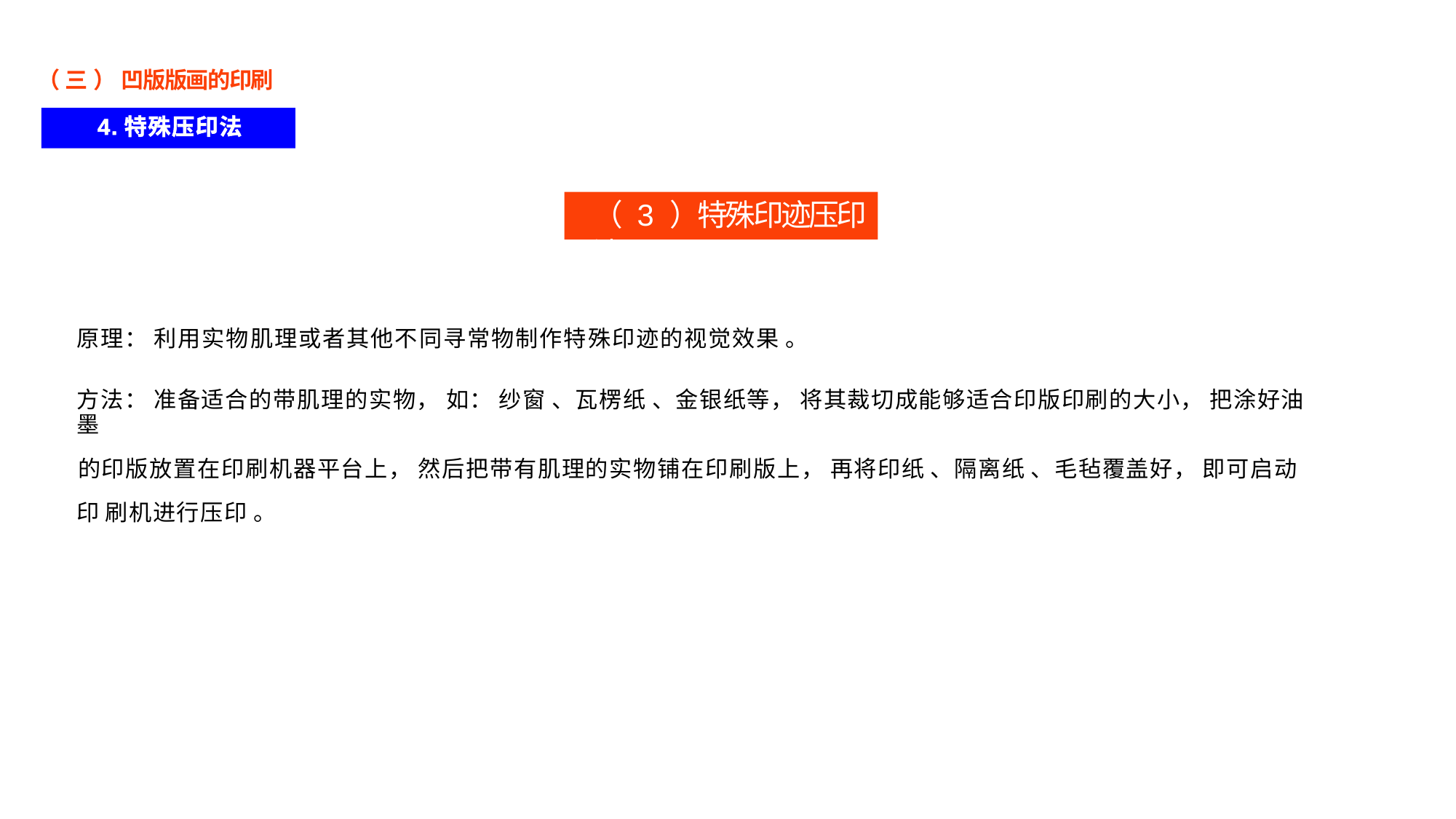

（ 三 ） 凹版版画的印刷

4.特殊压印法

（ 3 ）特殊印迹压印法

原理： 利用实物肌理或者其他不同寻常物制作特殊印迹的视觉效果 。

方法： 准备适合的带肌理的实物， 如： 纱窗 、瓦楞纸 、金银纸等， 将其裁切成能够适合印版印刷的大小， 把涂好油墨
的印版放置在印刷机器平台上， 然后把带有肌理的实物铺在印刷版上， 再将印纸 、隔离纸 、毛毡覆盖好， 即可启动印 刷机进行压印 。